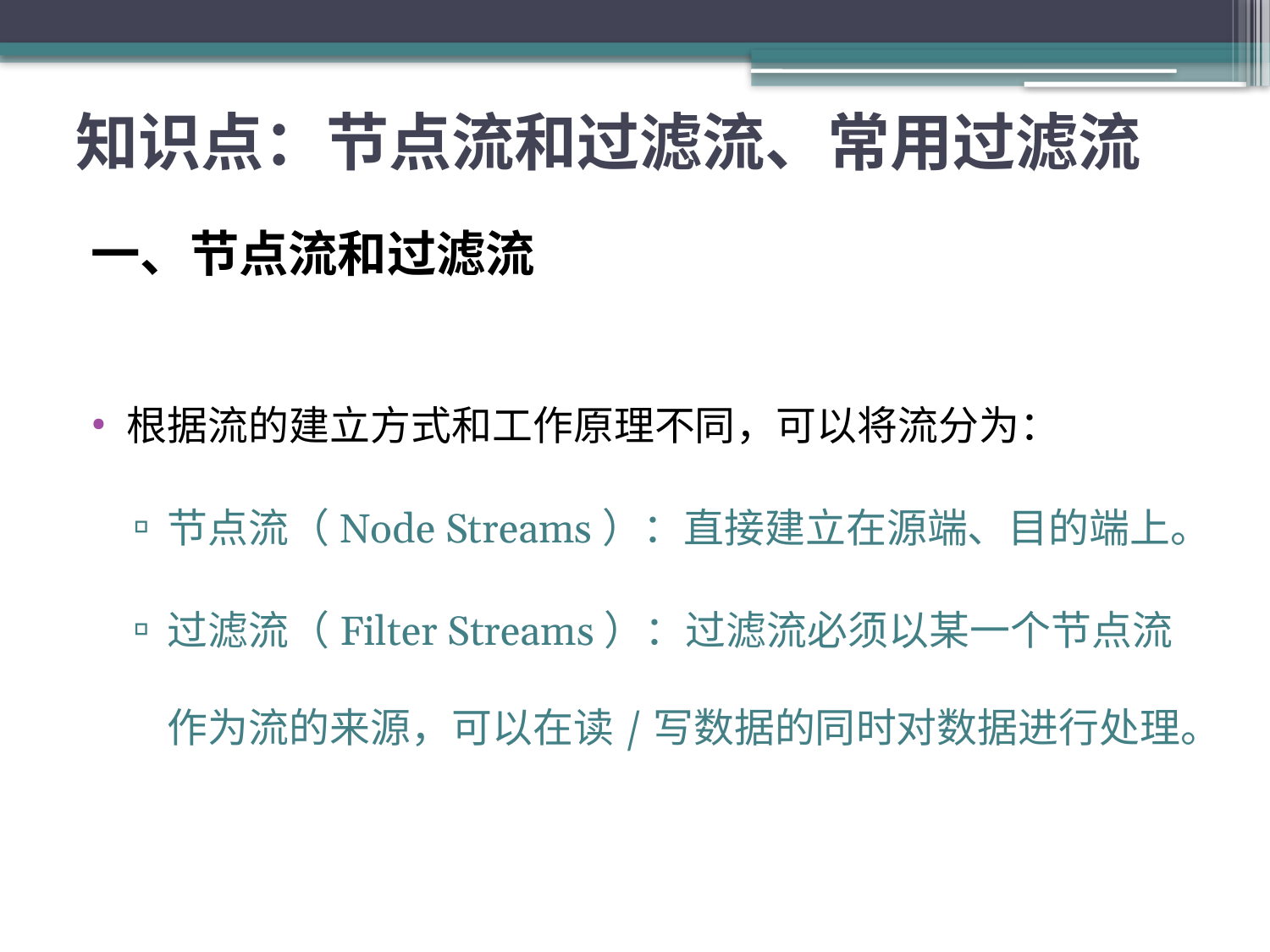

# 知识点：节点流和过滤流、常用过滤流
一、节点流和过滤流

根据流的建立方式和工作原理不同，可以将流分为：
节点流（Node Streams）：直接建立在源端、目的端上。
过滤流（Filter Streams）：过滤流必须以某一个节点流作为流的来源，可以在读/写数据的同时对数据进行处理。